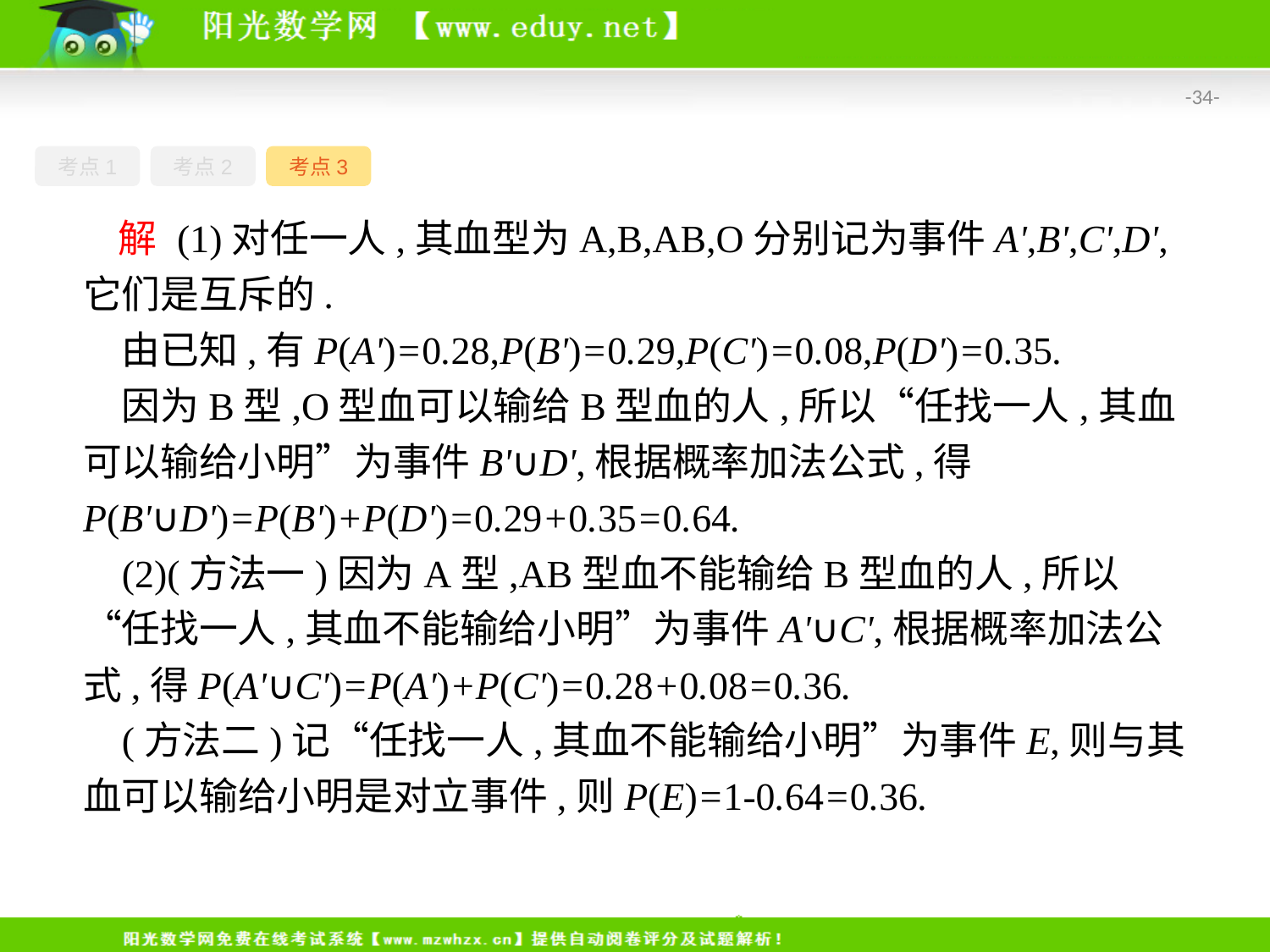

-34-
考点1
考点2
考点3
解 (1)对任一人,其血型为A,B,AB,O分别记为事件A',B',C',D',它们是互斥的.
由已知,有P(A')=0.28,P(B')=0.29,P(C')=0.08,P(D')=0.35.
因为B型,O型血可以输给B型血的人,所以“任找一人,其血可以输给小明”为事件B'∪D',根据概率加法公式,得P(B'∪D')=P(B')+P(D')=0.29+0.35=0.64.
(2)(方法一)因为A型,AB型血不能输给B型血的人,所以“任找一人,其血不能输给小明”为事件A'∪C',根据概率加法公式,得P(A'∪C')=P(A')+P(C')=0.28+0.08=0.36.
(方法二)记“任找一人,其血不能输给小明”为事件E,则与其血可以输给小明是对立事件,则P(E)=1-0.64=0.36.